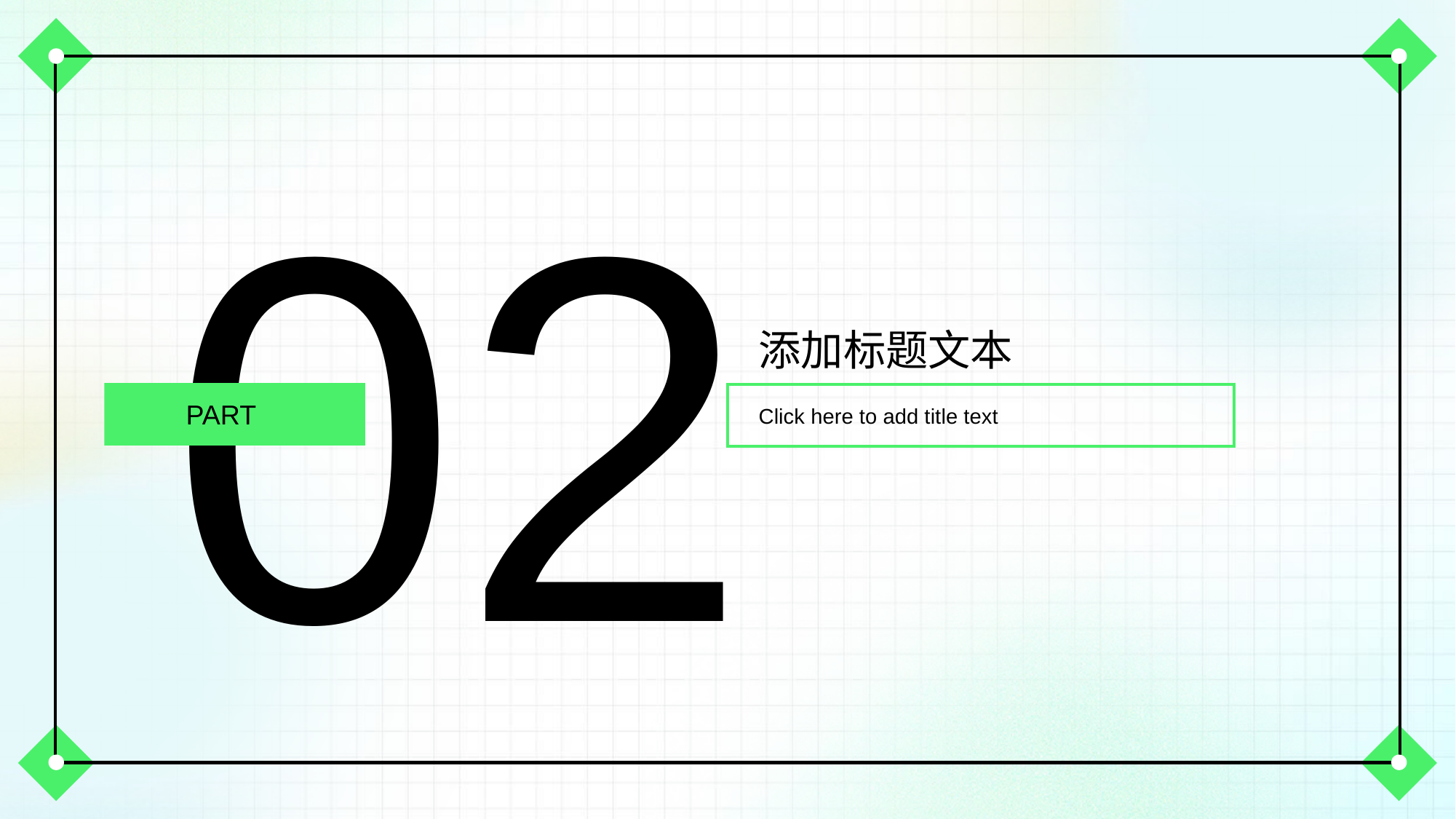

02
添加标题文本
Click here to add title text

PART